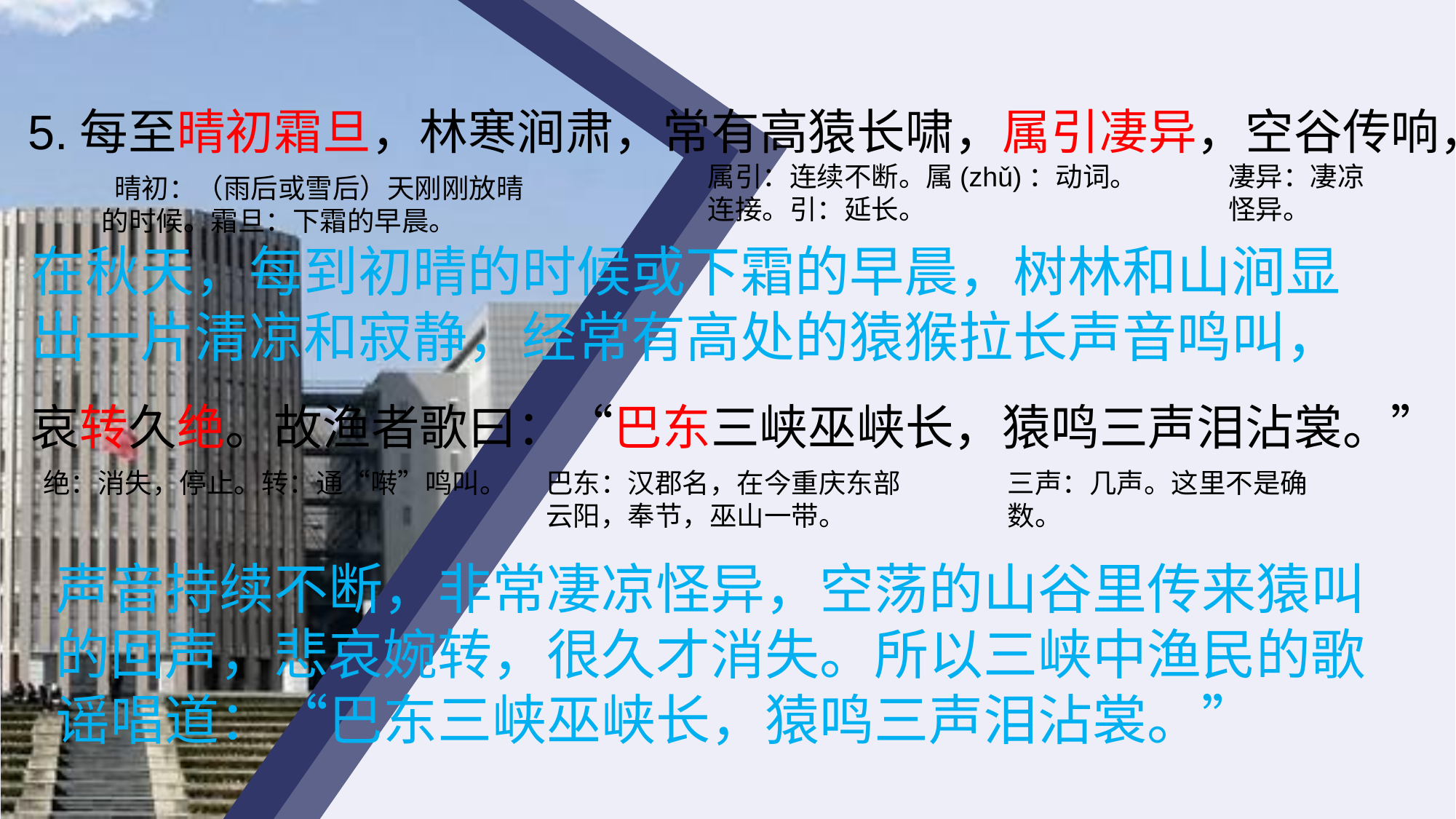

5.每至晴初霜旦，林寒涧肃，常有高猿长啸，属引凄异，空谷传响，
属引：连续不断。属(zhǔ)：动词。连接。引：延长。
凄异：凄凉怪异。
 晴初：（雨后或雪后）天刚刚放晴的时候。霜旦：下霜的早晨。
在秋天，每到初晴的时候或下霜的早晨，树林和山涧显出一片清凉和寂静，经常有高处的猿猴拉长声音鸣叫，
哀转久绝。故渔者歌曰：“巴东三峡巫峡长，猿鸣三声泪沾裳。”
绝：消失，停止。转：通“啭”鸣叫。
巴东：汉郡名，在今重庆东部云阳，奉节，巫山一带。
三声：几声。这里不是确数。
声音持续不断，非常凄凉怪异，空荡的山谷里传来猿叫的回声，悲哀婉转，很久才消失。所以三峡中渔民的歌谣唱道：“巴东三峡巫峡长，猿鸣三声泪沾裳。”